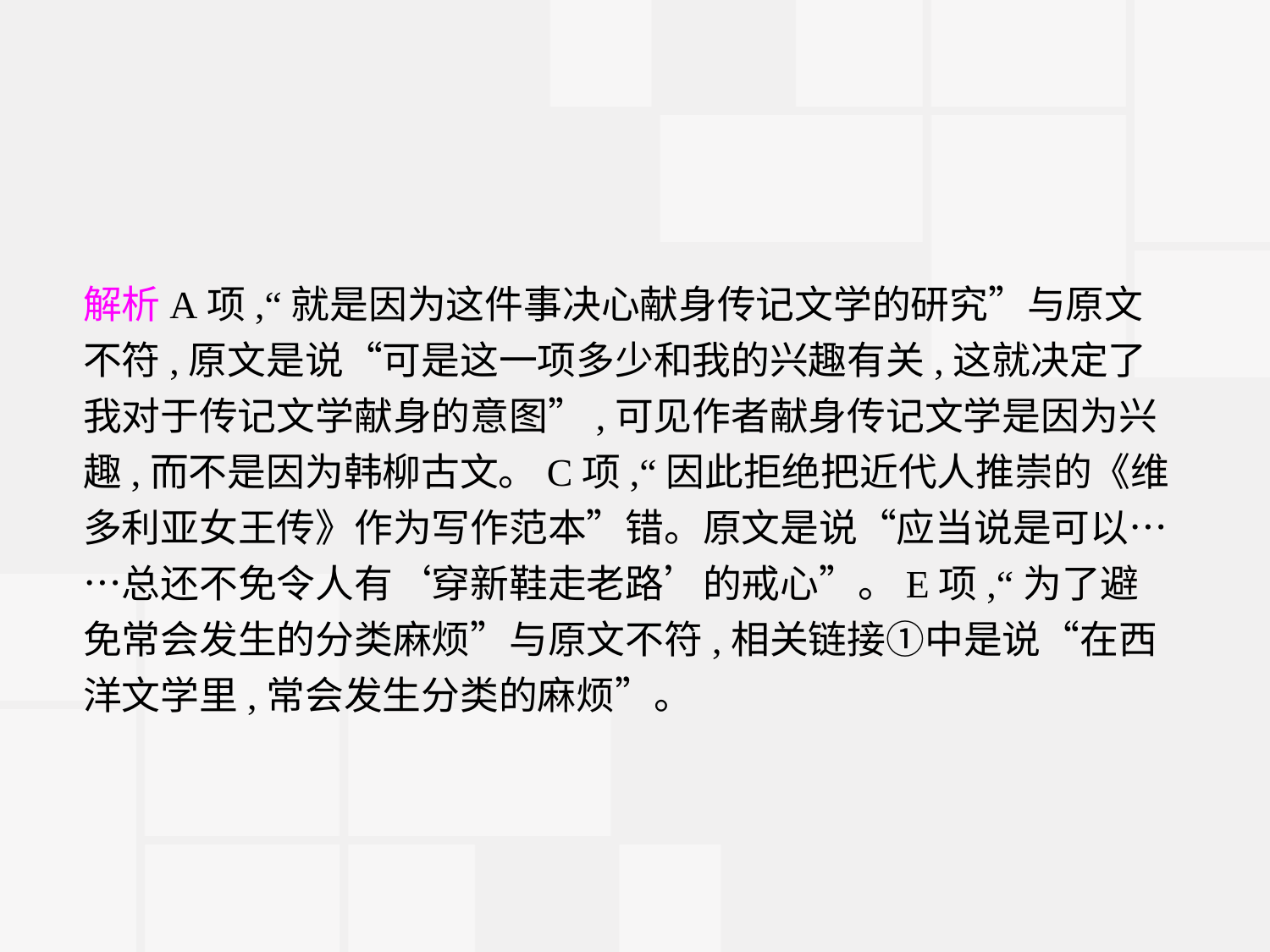

解析A项,“就是因为这件事决心献身传记文学的研究”与原文不符,原文是说“可是这一项多少和我的兴趣有关,这就决定了我对于传记文学献身的意图”,可见作者献身传记文学是因为兴趣,而不是因为韩柳古文。C项,“因此拒绝把近代人推崇的《维多利亚女王传》作为写作范本”错。原文是说“应当说是可以……总还不免令人有‘穿新鞋走老路’的戒心”。E项,“为了避免常会发生的分类麻烦”与原文不符,相关链接①中是说“在西洋文学里,常会发生分类的麻烦”。